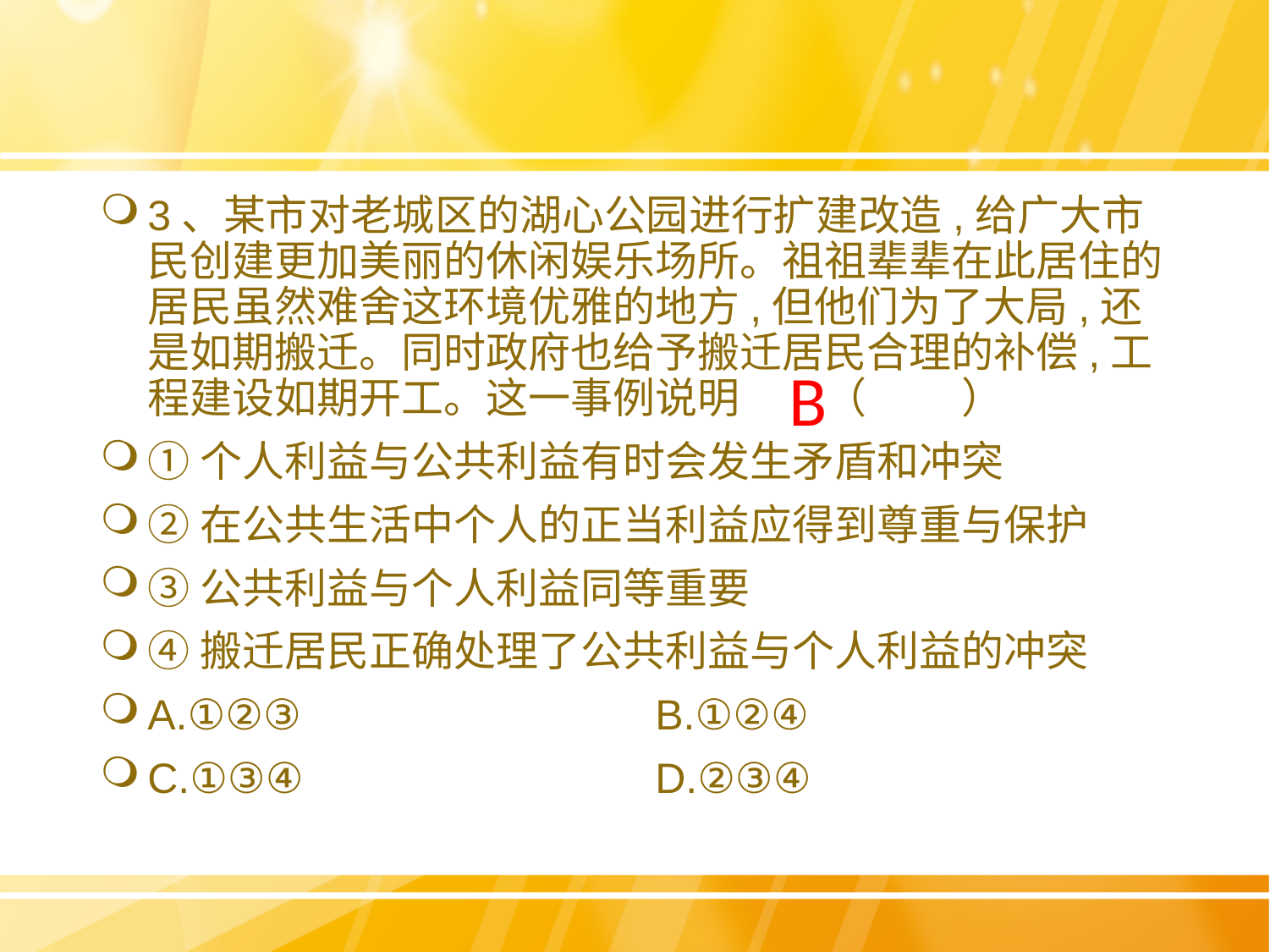

3、某市对老城区的湖心公园进行扩建改造,给广大市民创建更加美丽的休闲娱乐场所。祖祖辈辈在此居住的居民虽然难舍这环境优雅的地方,但他们为了大局,还是如期搬迁。同时政府也给予搬迁居民合理的补偿,工程建设如期开工。这一事例说明　　（          ）
①个人利益与公共利益有时会发生矛盾和冲突
②在公共生活中个人的正当利益应得到尊重与保护
③公共利益与个人利益同等重要
④搬迁居民正确处理了公共利益与个人利益的冲突
A.①②③			B.①②④
C.①③④			D.②③④
B